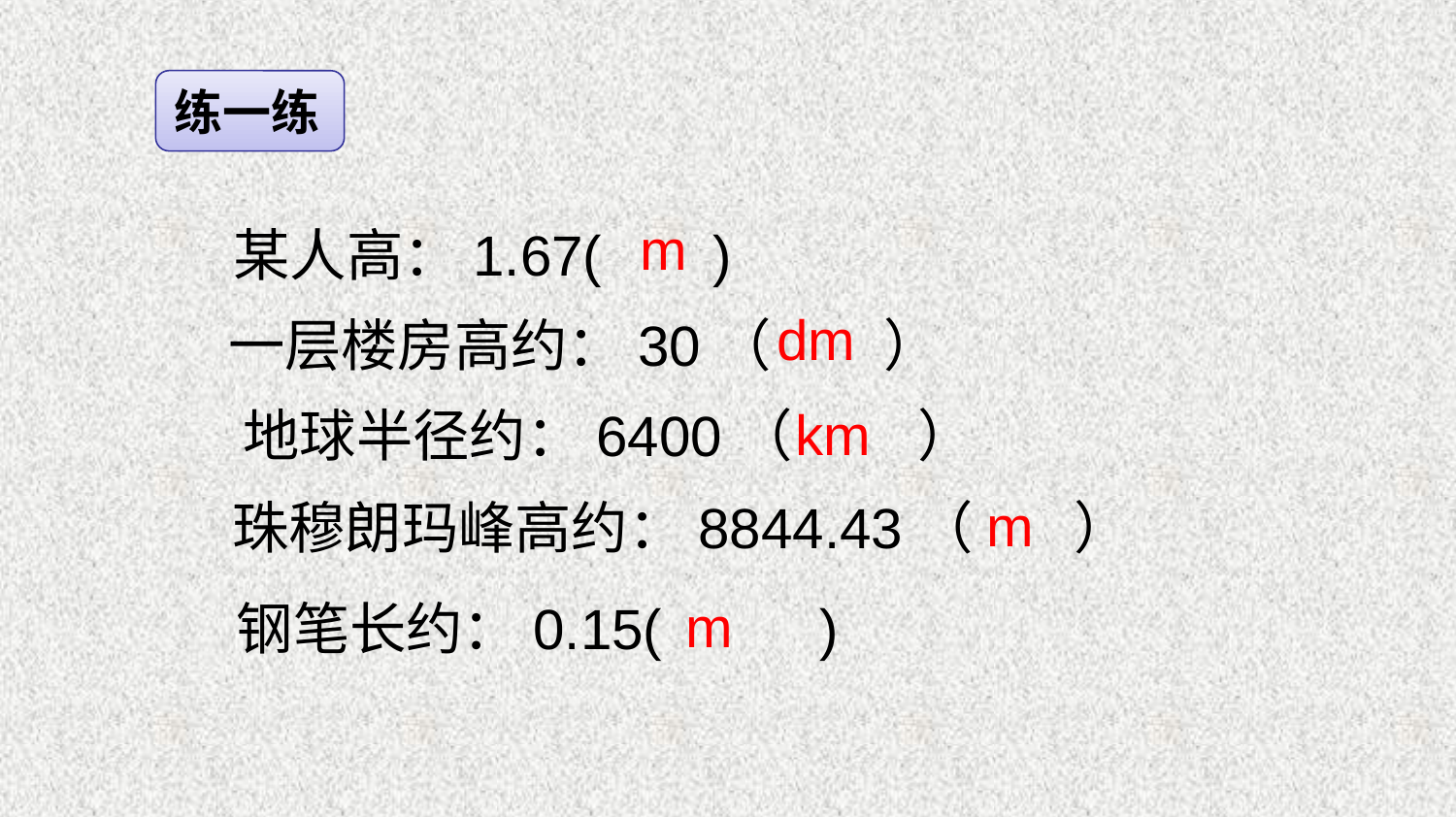

练一练
m
某人高：1.67(       )
 dm
一层楼房高约：30（         ）
km
地球半径约：6400（          ）
m
珠穆朗玛峰高约：8844.43（        ）
m
钢笔长约：0.15(          )